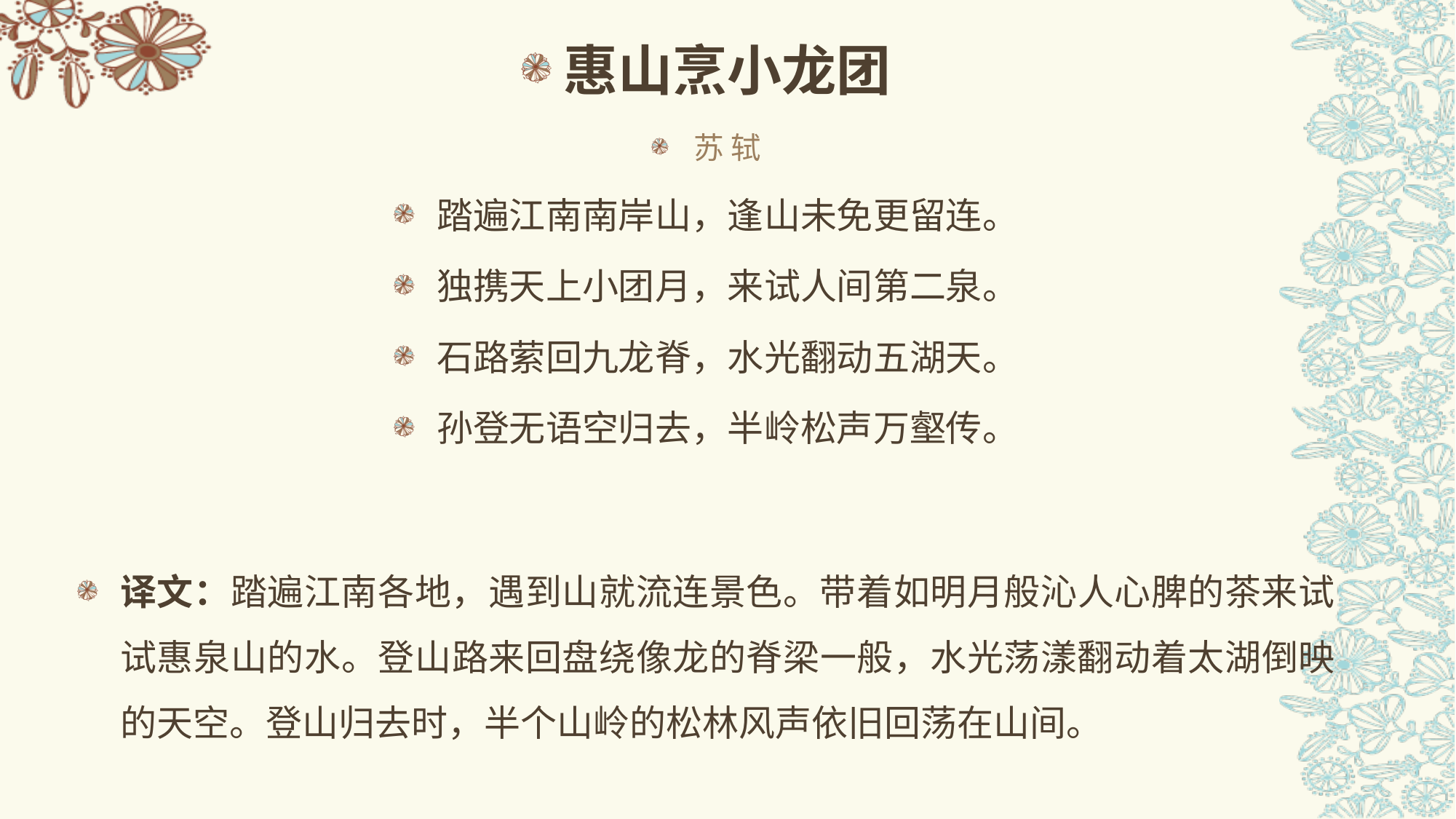

惠山烹小龙团
苏 轼
踏遍江南南岸山，逢山未免更留连。
独携天上小团月，来试人间第二泉。
石路萦回九龙脊，水光翻动五湖天。
孙登无语空归去，半岭松声万壑传。

译文：踏遍江南各地，遇到山就流连景色。带着如明月般沁人心脾的茶来试试惠泉山的水。登山路来回盘绕像龙的脊梁一般，水光荡漾翻动着太湖倒映的天空。登山归去时，半个山岭的松林风声依旧回荡在山间。